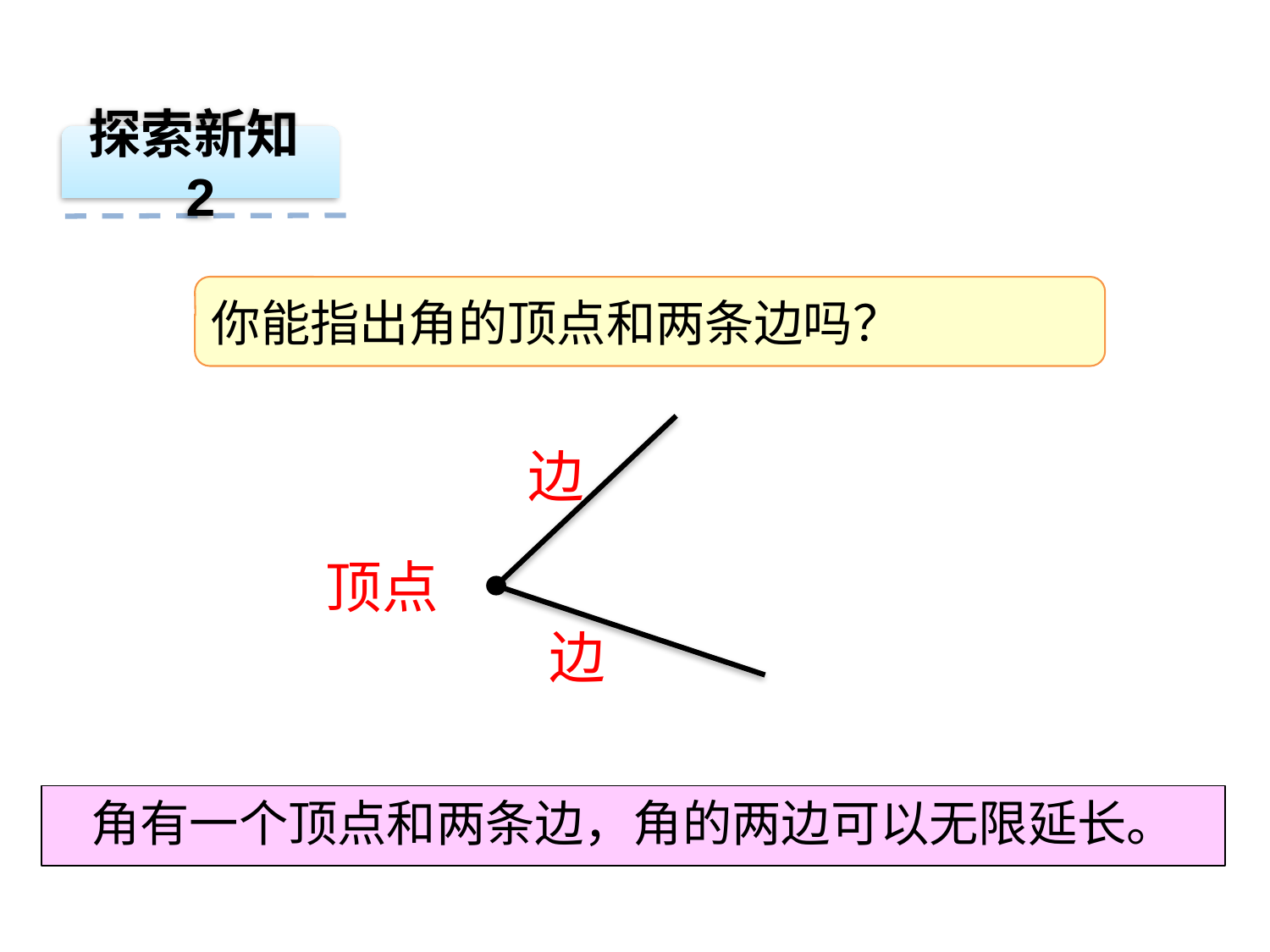

探索新知2
你能指出角的顶点和两条边吗？
边
顶点

边
角有一个顶点和两条边，角的两边可以无限延长。